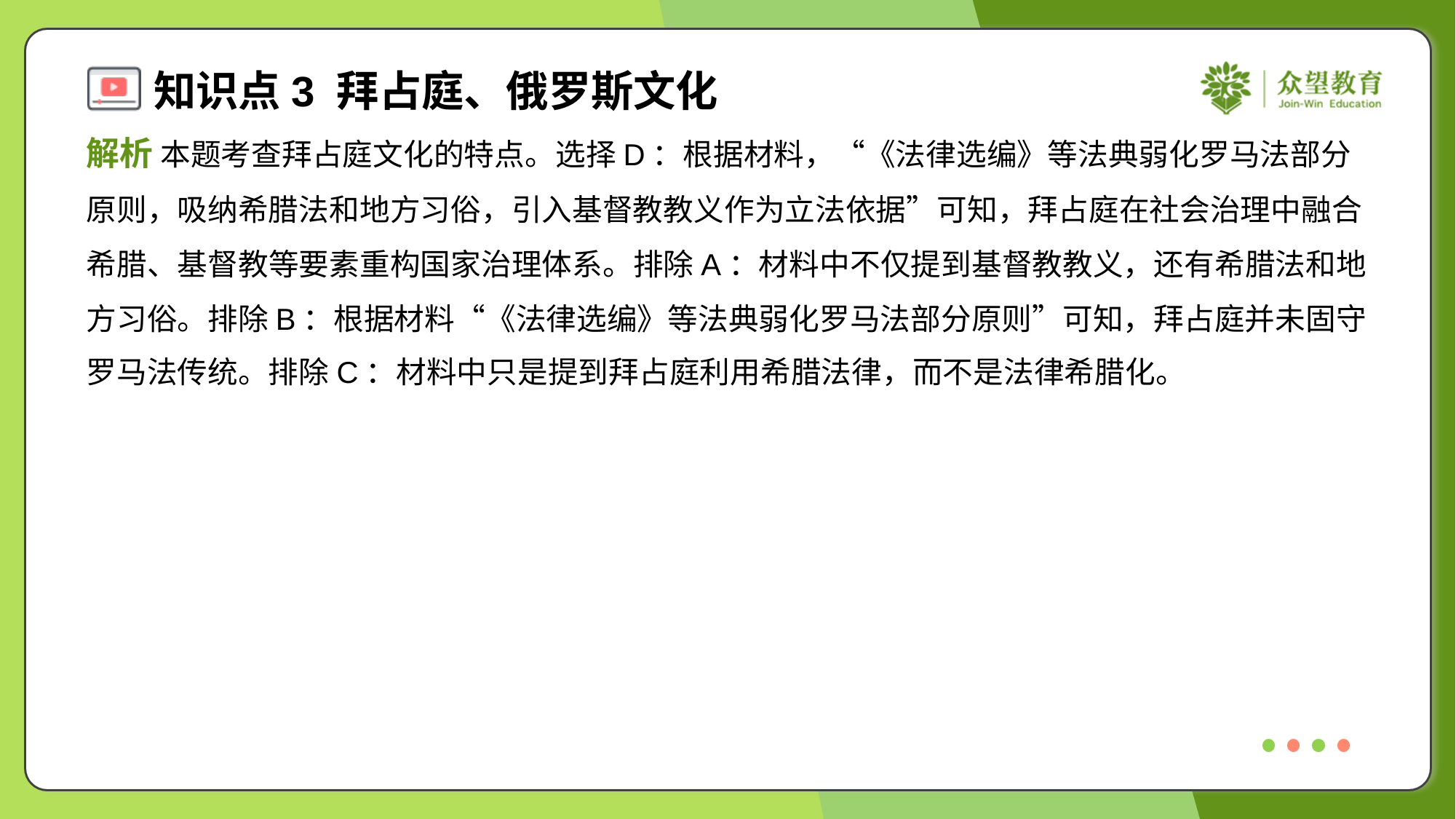

解析 本题考查拜占庭文化的特点。选择D：根据材料，“《法律选编》等法典弱化罗马法部分
原则，吸纳希腊法和地方习俗，引入基督教教义作为立法依据”可知，拜占庭在社会治理中融合
希腊、基督教等要素重构国家治理体系。排除A：材料中不仅提到基督教教义，还有希腊法和地
方习俗。排除B：根据材料“《法律选编》等法典弱化罗马法部分原则”可知，拜占庭并未固守
罗马法传统。排除C：材料中只是提到拜占庭利用希腊法律，而不是法律希腊化。